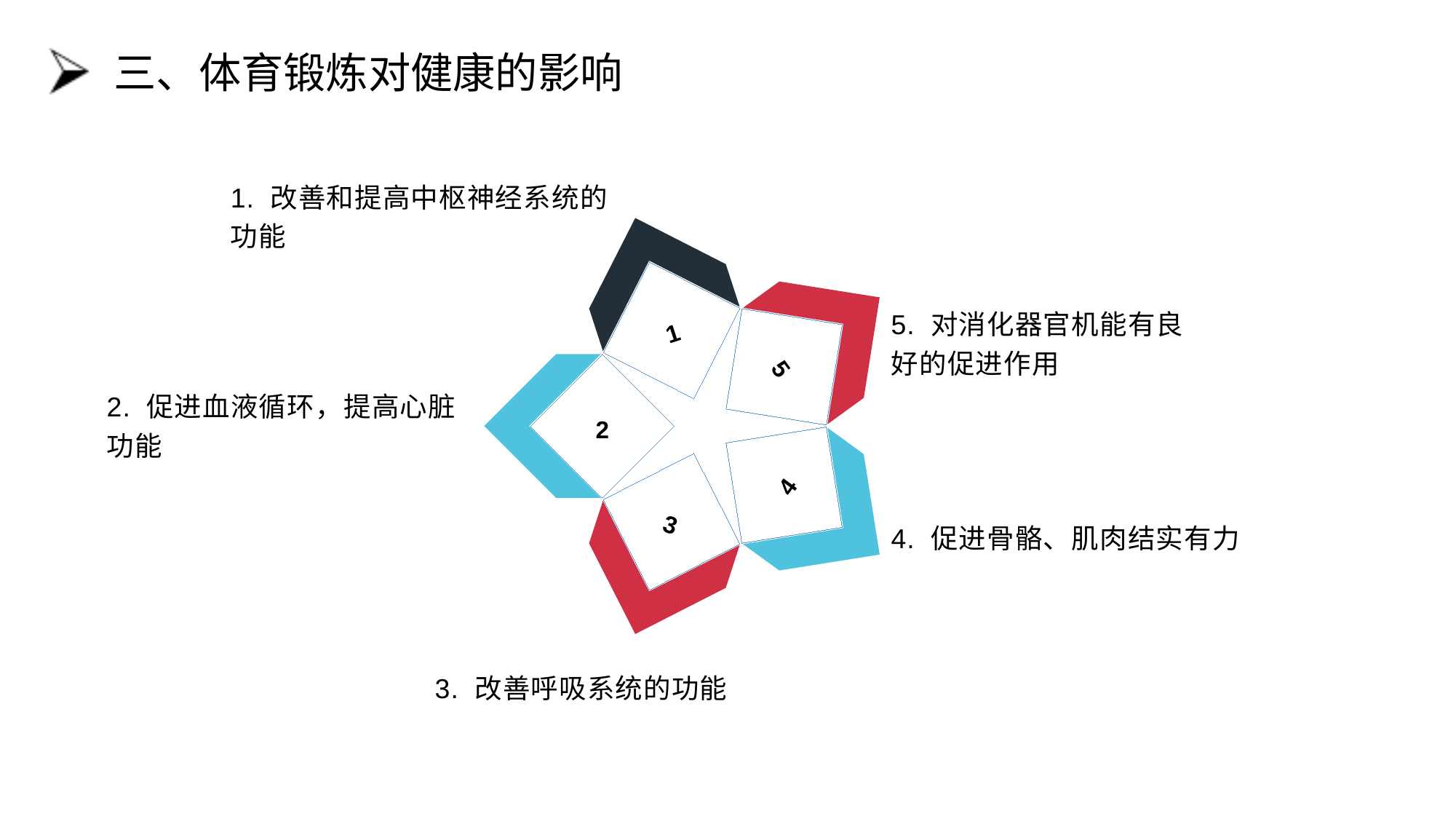

# 三、体育锻炼对健康的影响
1. 改善和提高中枢神经系统的功能

1

5
5. 对消化器官机能有良好的促进作用

2
2. 促进血液循环，提高心脏功能
4

3
4. 促进骨骼、肌肉结实有力

3. 改善呼吸系统的功能